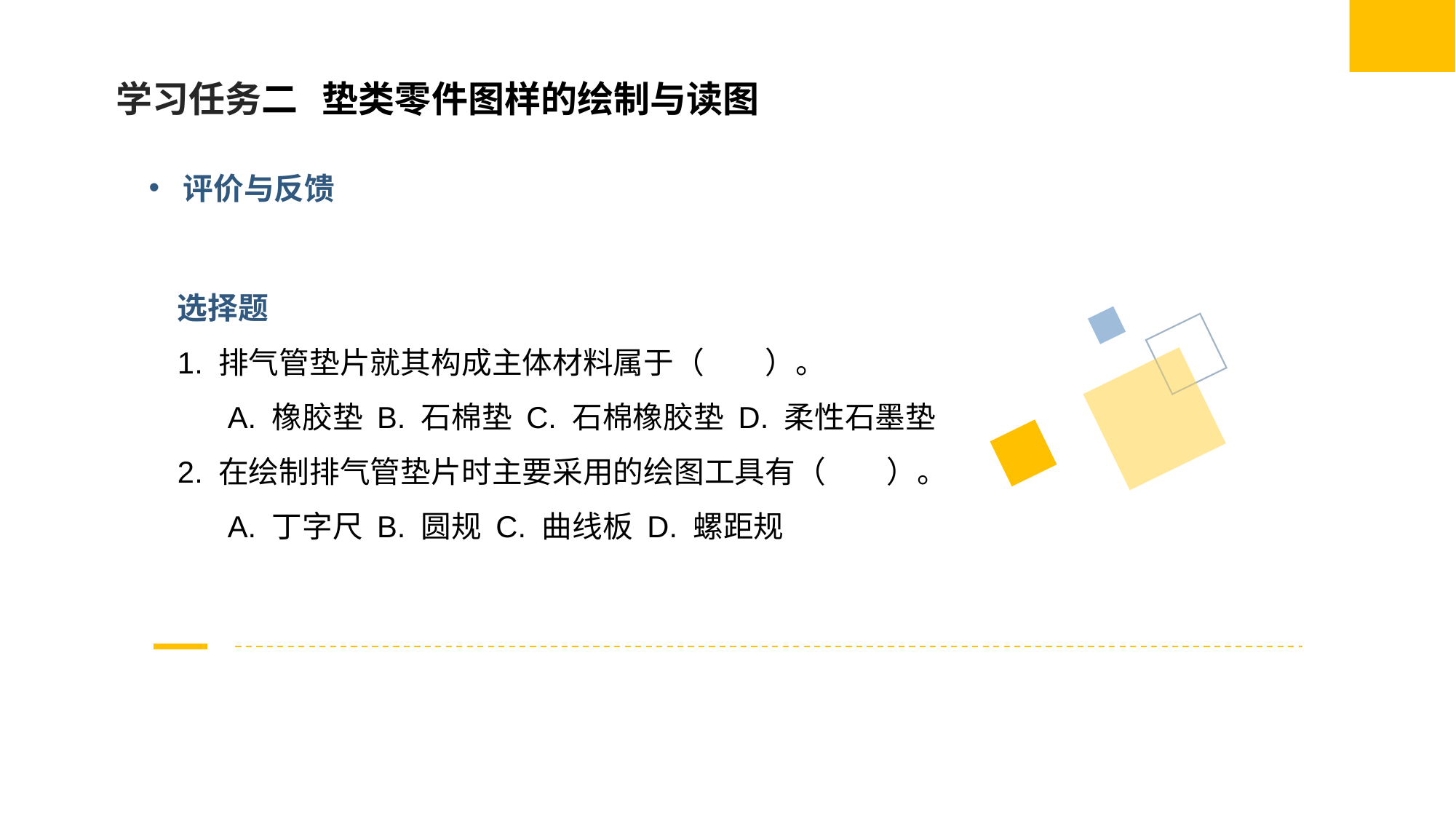

学习任务二   垫类零件图样的绘制与读图
评价与反馈
选择题
1. 排气管垫片就其构成主体材料属于（　　）。
      A. 橡胶垫 B. 石棉垫 C. 石棉橡胶垫 D. 柔性石墨垫
2. 在绘制排气管垫片时主要采用的绘图工具有（　　）。
      A. 丁字尺 B. 圆规 C. 曲线板 D. 螺距规